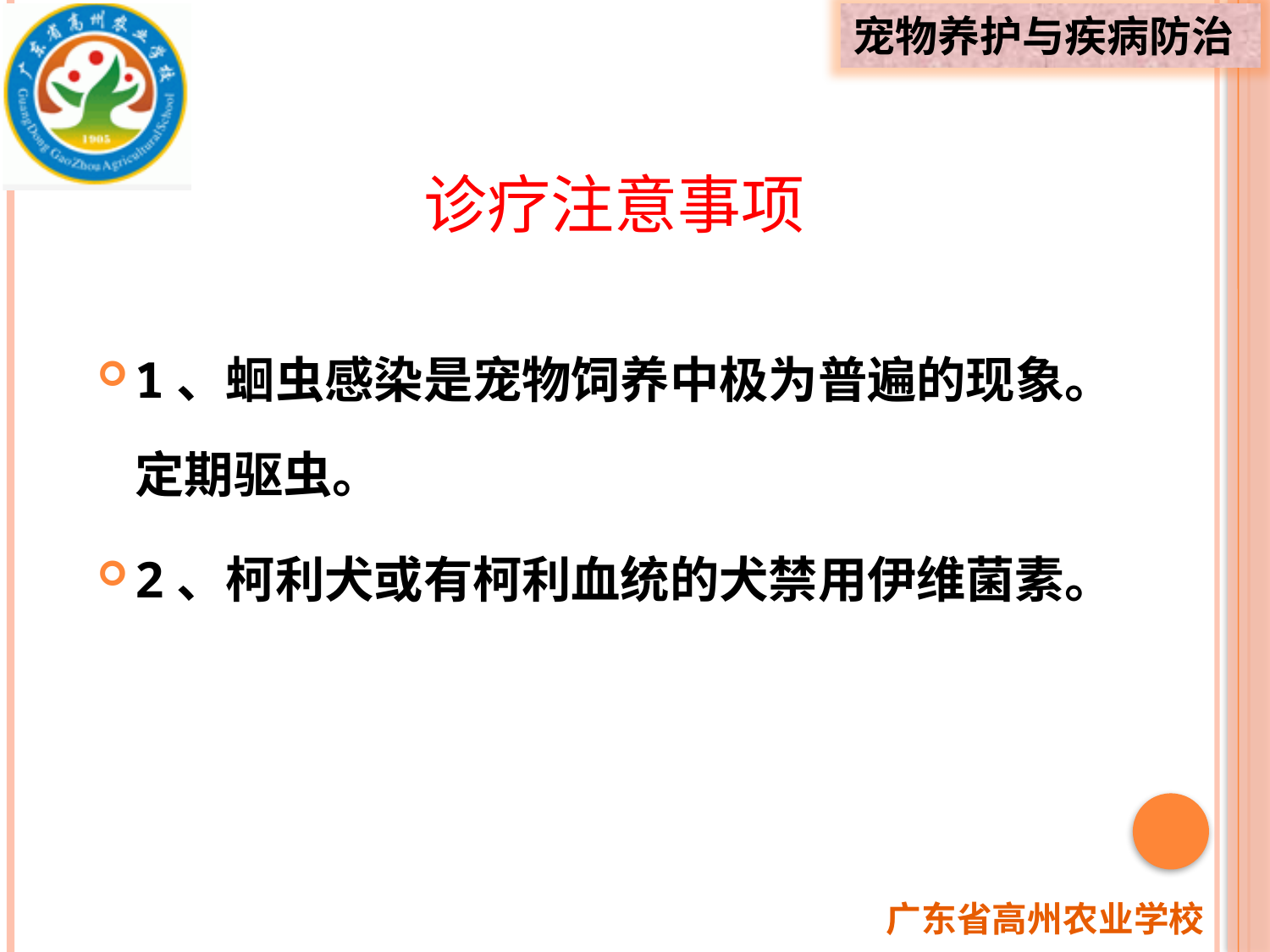

诊疗注意事项

1、蛔虫感染是宠物饲养中极为普遍的现象。定期驱虫。
2、柯利犬或有柯利血统的犬禁用伊维菌素。